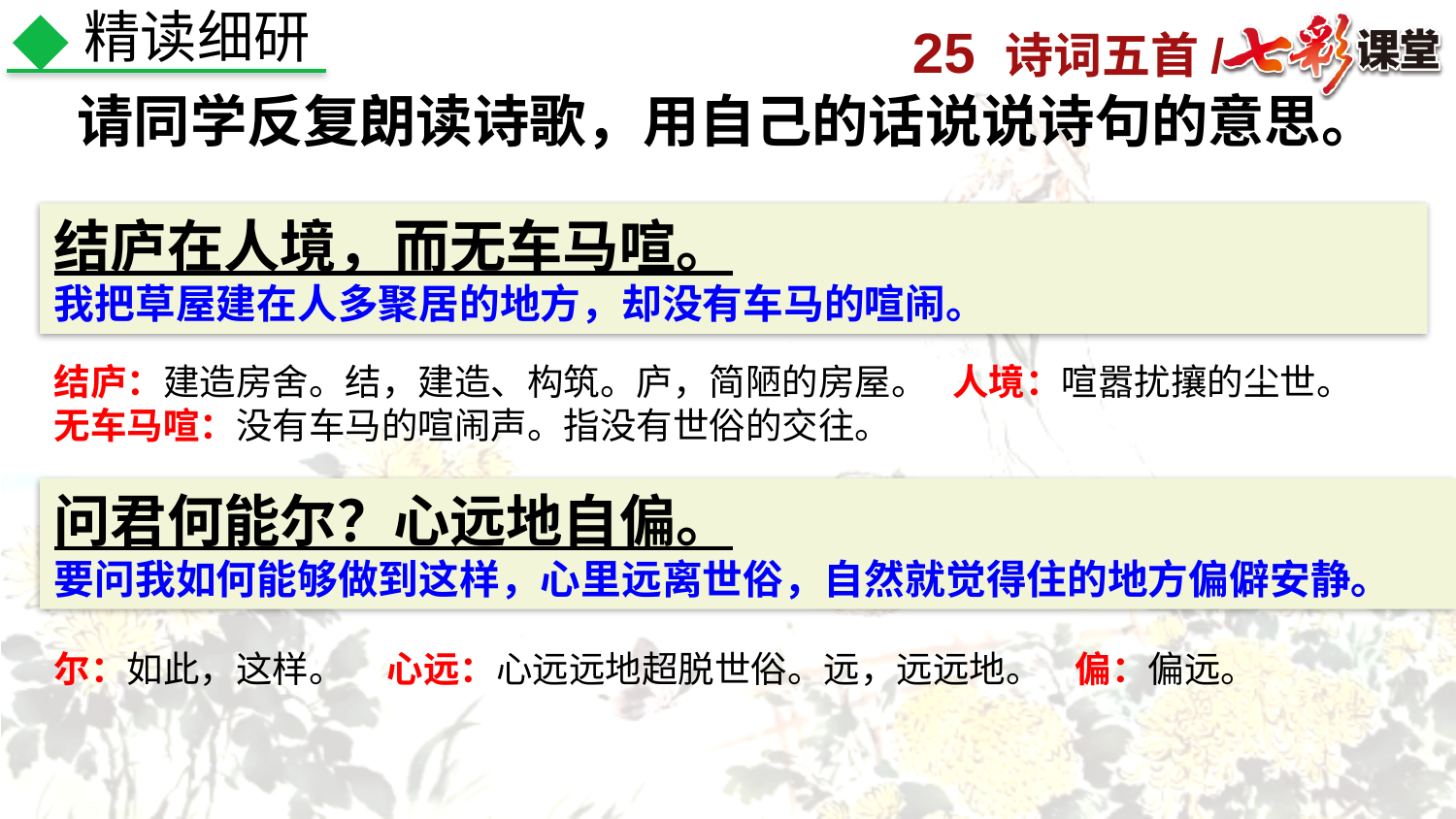

精读细研

请同学反复朗读诗歌，用自己的话说说诗句的意思。
结庐在人境，而无车马喧。
我把草屋建在人多聚居的地方，却没有车马的喧闹。
结庐：建造房舍。结，建造、构筑。庐，简陋的房屋。   人境：喧嚣扰攘的尘世。
无车马喧：没有车马的喧闹声。指没有世俗的交往。
问君何能尔？心远地自偏。
要问我如何能够做到这样，心里远离世俗，自然就觉得住的地方偏僻安静。
尔：如此，这样。     心远：心远远地超脱世俗。远，远远地。    偏：偏远。